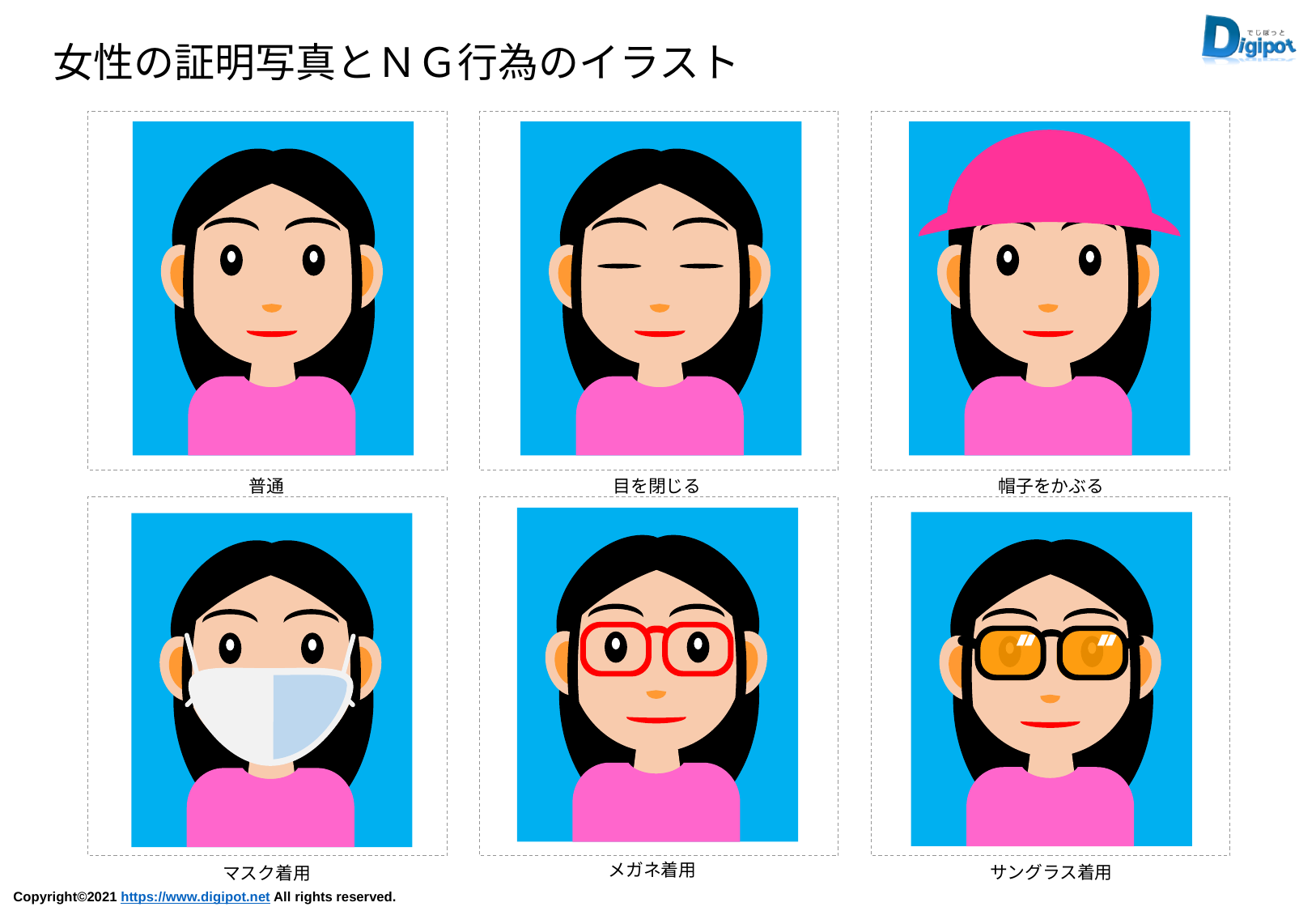

女性の証明写真とＮＧ行為のイラスト

普通
目を閉じる
帽子をかぶる

メガネ着用
サングラス着用
マスク着用